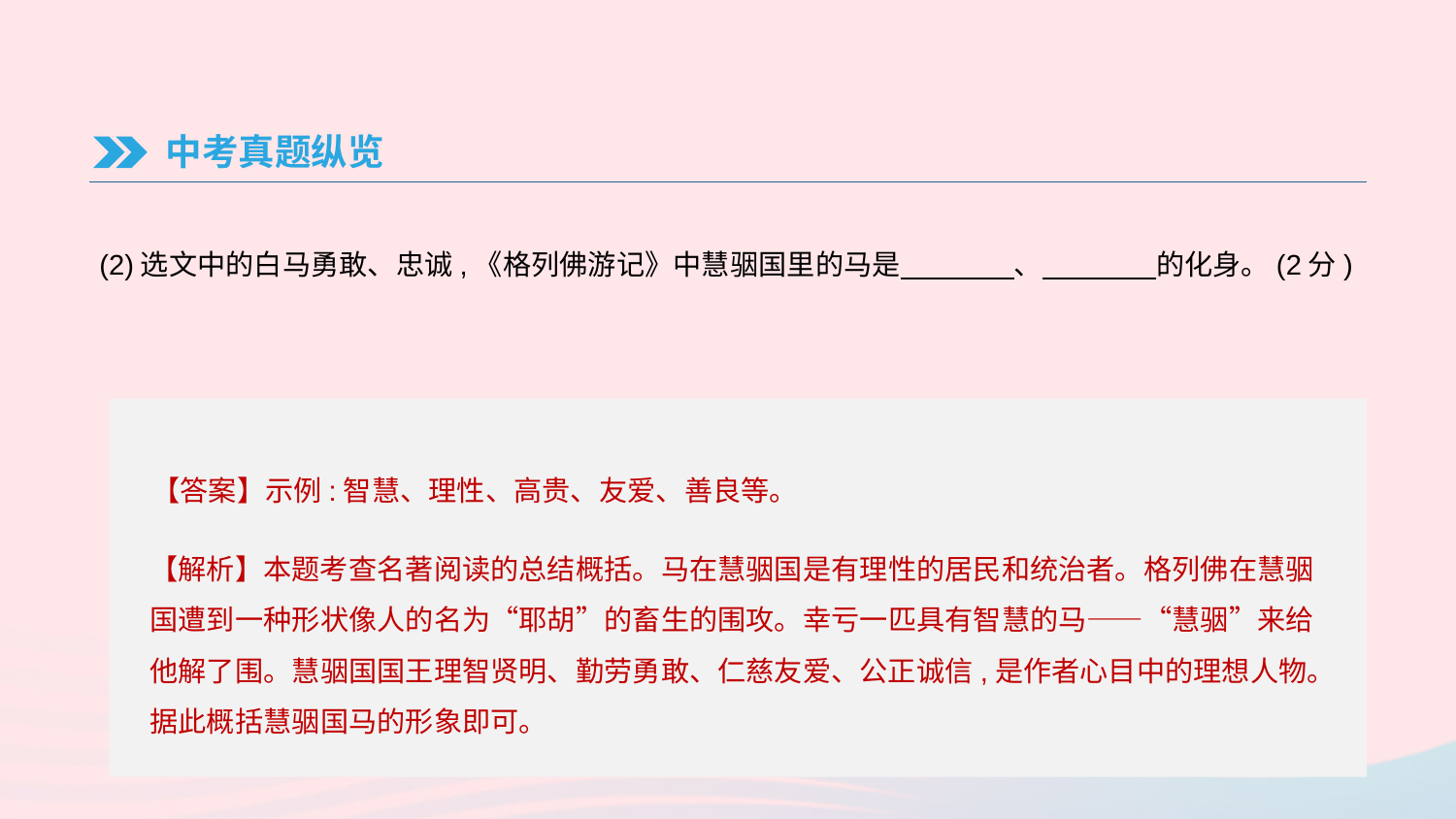

中考真题纵览

(2)选文中的白马勇敢、忠诚,《格列佛游记》中慧骃国里的马是　　　　、　　　　的化身。(2分)

【答案】示例:智慧、理性、高贵、友爱、善良等。
【解析】本题考查名著阅读的总结概括。马在慧骃国是有理性的居民和统治者。格列佛在慧骃国遭到一种形状像人的名为“耶胡”的畜生的围攻。幸亏一匹具有智慧的马——“慧骃”来给他解了围。慧骃国国王理智贤明、勤劳勇敢、仁慈友爱、公正诚信,是作者心目中的理想人物。据此概括慧骃国马的形象即可。